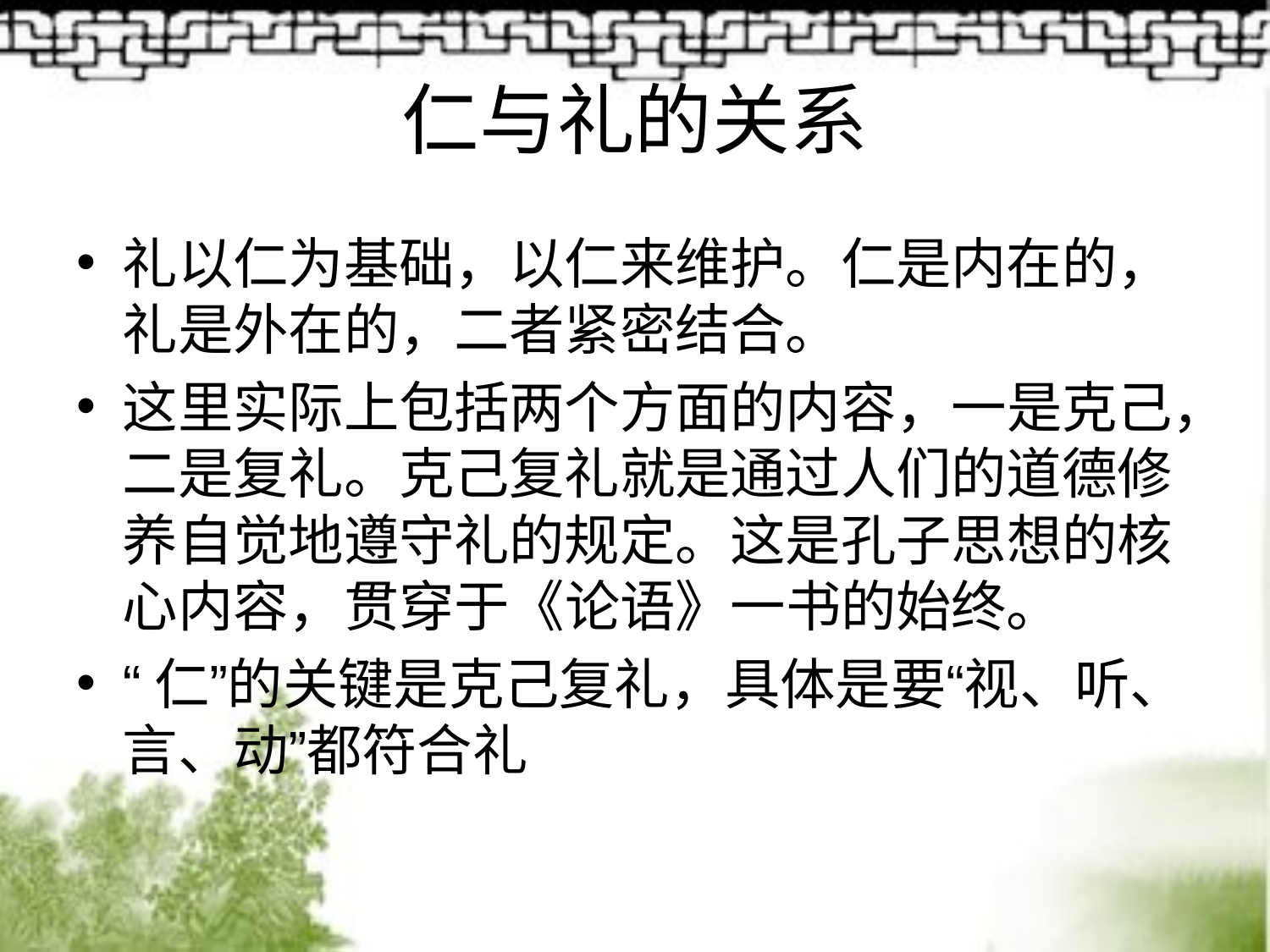

# 仁与礼的关系
礼以仁为基础，以仁来维护。仁是内在的，礼是外在的，二者紧密结合。
这里实际上包括两个方面的内容，一是克己，二是复礼。克己复礼就是通过人们的道德修养自觉地遵守礼的规定。这是孔子思想的核心内容，贯穿于《论语》一书的始终。
“仁”的关键是克己复礼，具体是要“视、听、言、动”都符合礼